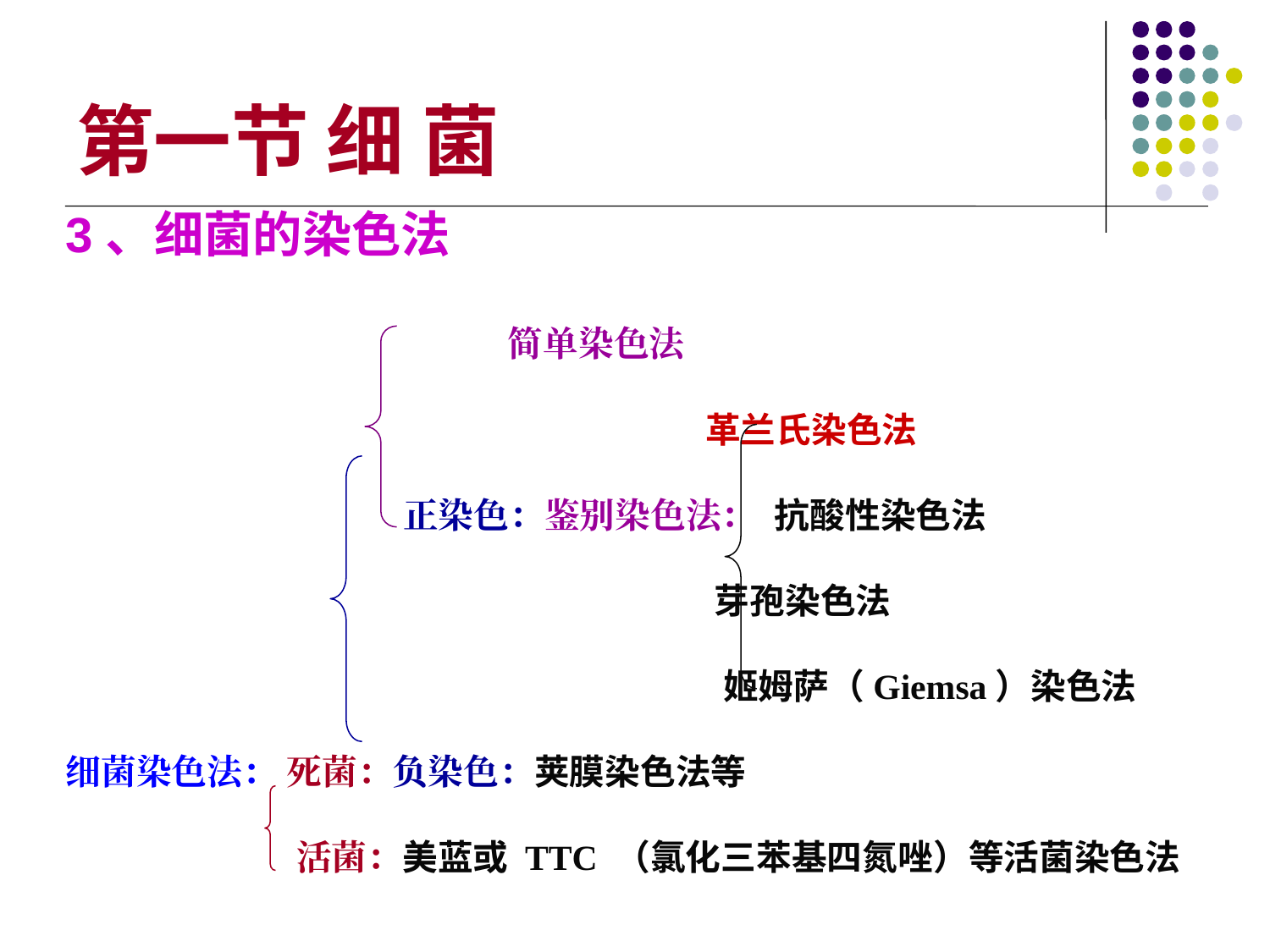

第一节 细 菌

3、细菌的染色法
                                        简单染色法
                                                                       革兰氏染色法
                                     正染色：鉴别染色法：  抗酸性染色法
                                                                        芽孢染色法
                                                                         姬姆萨（Giemsa）染色法
细菌染色法： 死菌：负染色：荚膜染色法等
                         活菌：美蓝或 TTC （氯化三苯基四氮唑）等活菌染色法